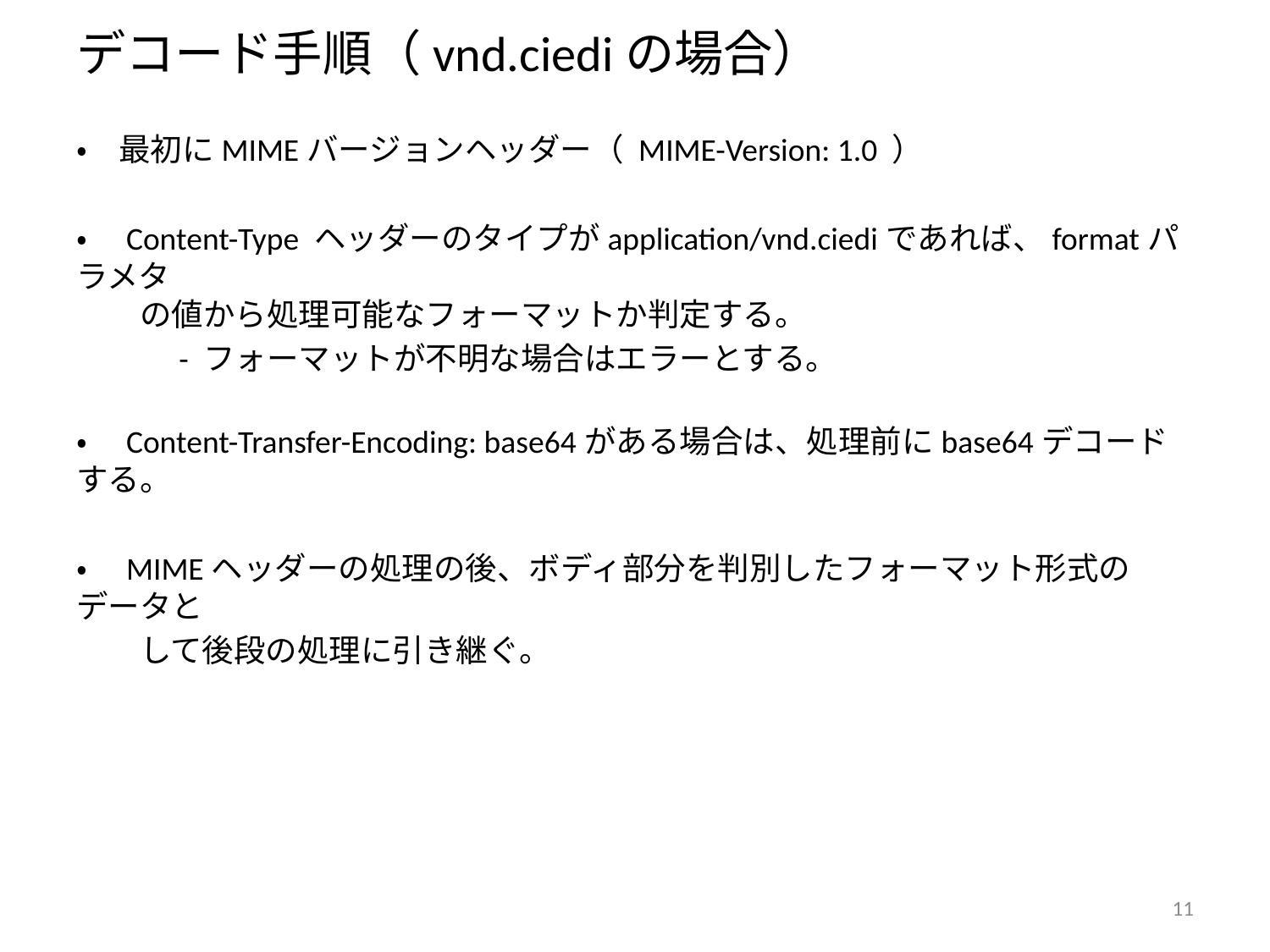

# デコード手順（vnd.ciediの場合）
・　最初にMIMEバージョンヘッダー（ MIME-Version: 1.0 ）

・　Content-Type ヘッダーのタイプがapplication/vnd.ciediであれば、formatパラメタ
　　の値から処理可能なフォーマットか判定する。
　　　- フォーマットが不明な場合はエラーとする。
・　Content-Transfer-Encoding: base64がある場合は、処理前にbase64デコードする。

・　MIMEヘッダーの処理の後、ボディ部分を判別したフォーマット形式のデータと
　　して後段の処理に引き継ぐ。

11